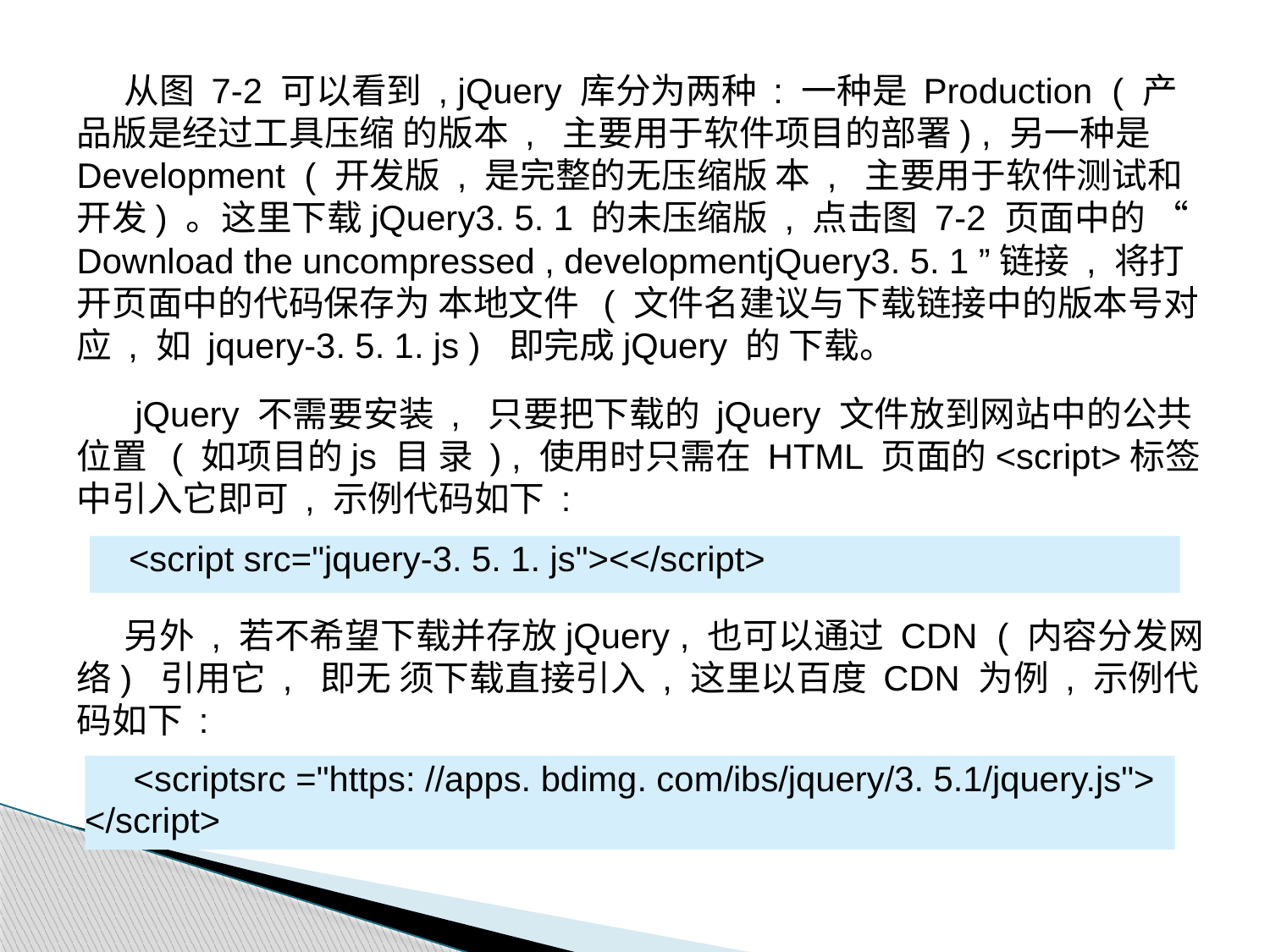

从图 7-2 可以看到 , jQuery 库分为两种 : 一种是 Production  ( 产品版是经过工具压缩 的版本 ,  主要用于软件项目的部署) , 另一种是 Development  ( 开发版 , 是完整的无压缩版 本 ,  主要用于软件测试和开发) 。这里下载jQuery3. 5. 1 的未压缩版 , 点击图 7-2 页面中的 “ Download the uncompressed , developmentjQuery3. 5. 1 ”链接 , 将打开页面中的代码保存为 本地文件  ( 文件名建议与下载链接中的版本号对应 , 如 jquery-3. 5. 1. js )  即完成jQuery 的 下载。
      jQuery 不需要安装 ,  只要把下载的 jQuery 文件放到网站中的公共位置  ( 如项目的js 目 录 ) , 使用时只需在 HTML 页面的<script>标签中引入它即可 , 示例代码如下 :

     另外 , 若不希望下载并存放jQuery , 也可以通过 CDN  ( 内容分发网络)  引用它 ,  即无 须下载直接引入 , 这里以百度 CDN 为例 , 示例代码如下 :
    <script src="jquery-3. 5. 1. js"><</script>
     <scriptsrc ="https: //apps. bdimg. com/ibs/jquery/3. 5.1/jquery.js">
</script>